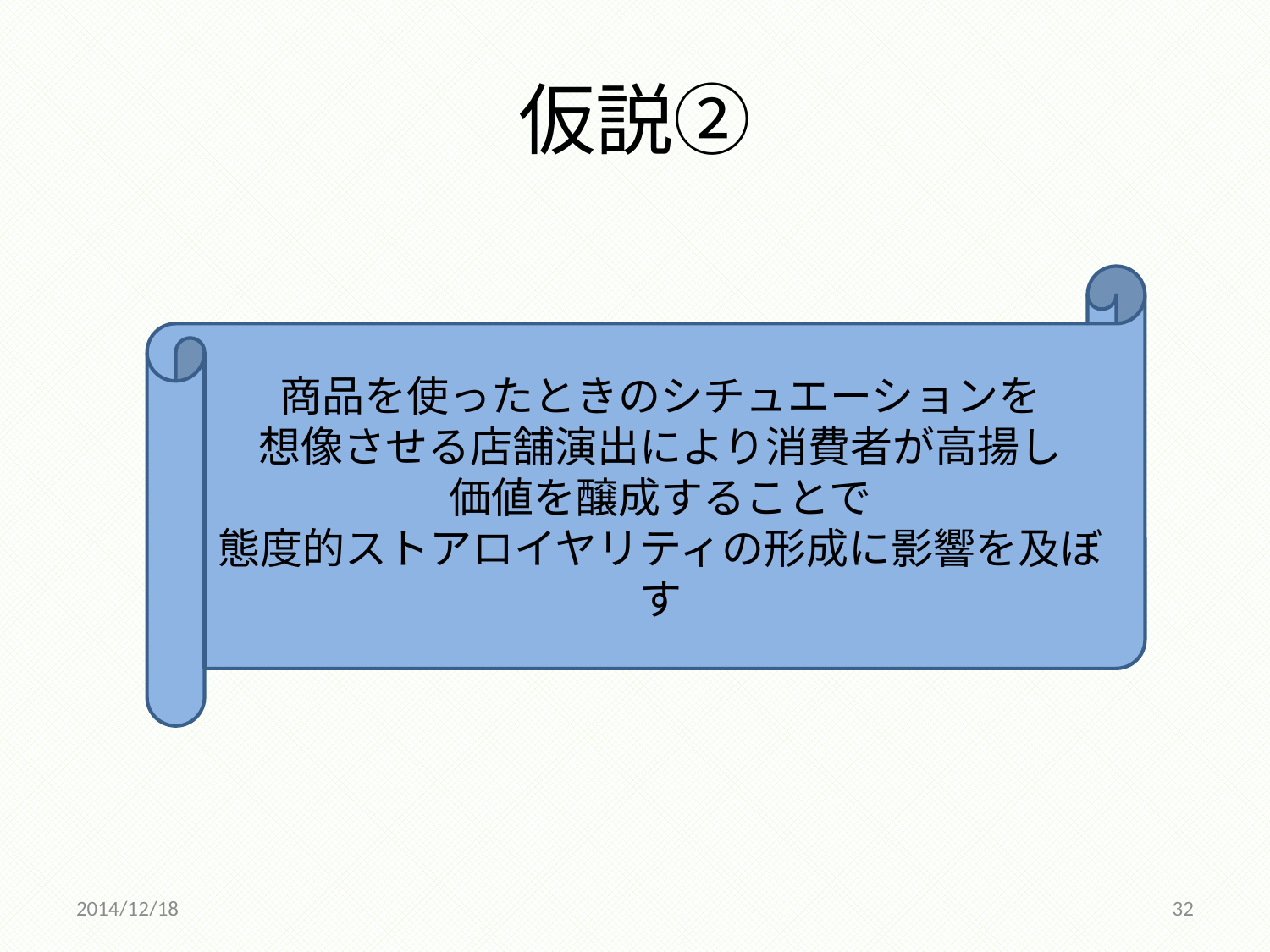

# 仮説②
商品を使ったときのシチュエーションを
想像させる店舗演出により消費者が高揚し
価値を醸成することで
態度的ストアロイヤリティの形成に影響を及ぼす
2014/12/18
32